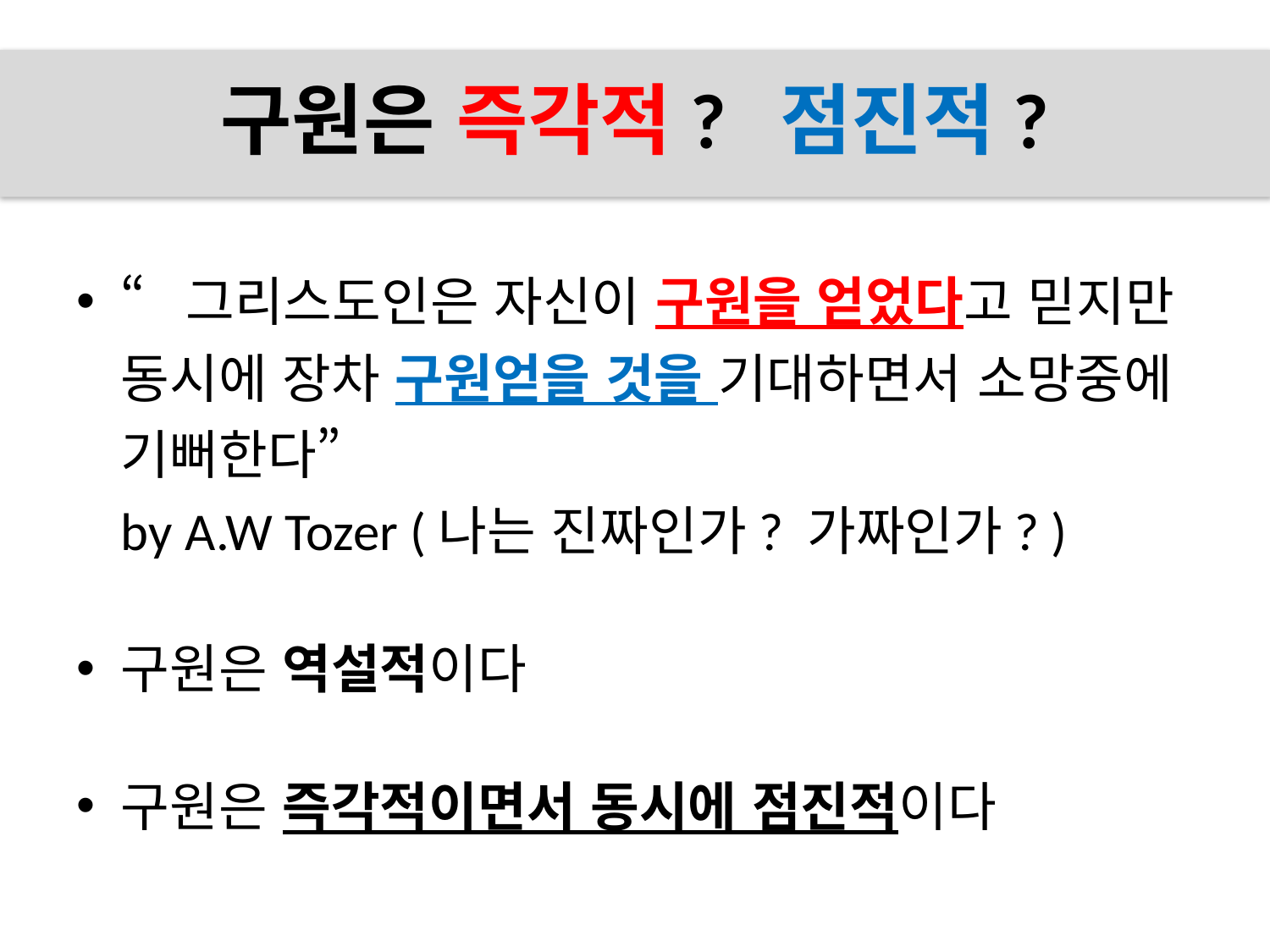

# 구원은 즉각적?  점진적?

“그리스도인은 자신이 구원을 얻었다고 믿지만
동시에 장차 구원얻을 것을 기대하면서 소망중에 기뻐한다”
by A.W Tozer (나는 진짜인가? 가짜인가? )
구원은 역설적이다
구원은 즉각적이면서 동시에 점진적이다